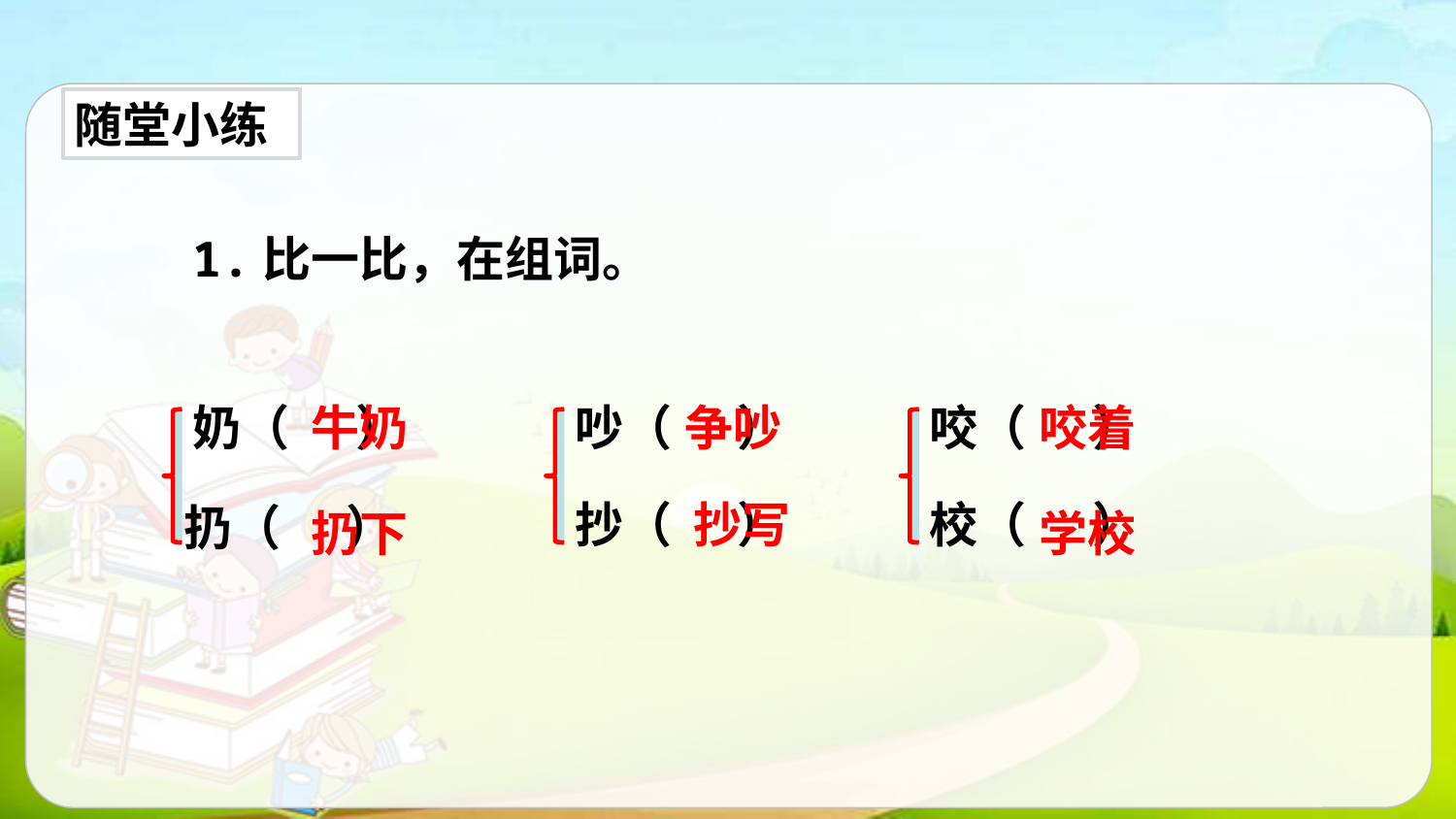

随堂小练
1.比一比，在组词。
奶（      ）
牛奶
吵（      ）
争吵
咬（      ）
咬着

抄（      ）
抄写
校（      ）
扔（      ）
扔下
学校